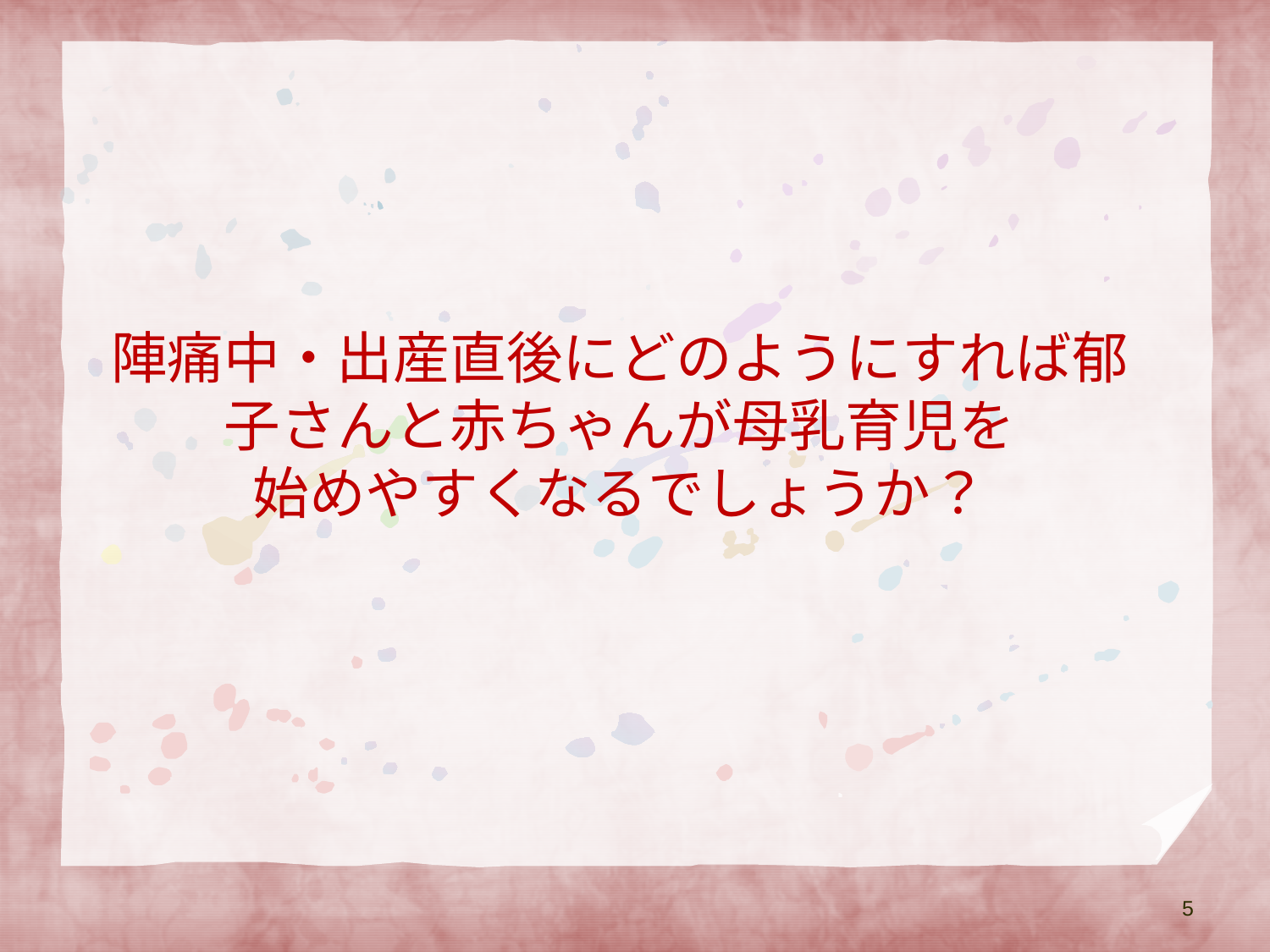

陣痛中・出産直後にどのようにすれば郁子さんと赤ちゃんが母乳育児を
始めやすくなるでしょうか？
5